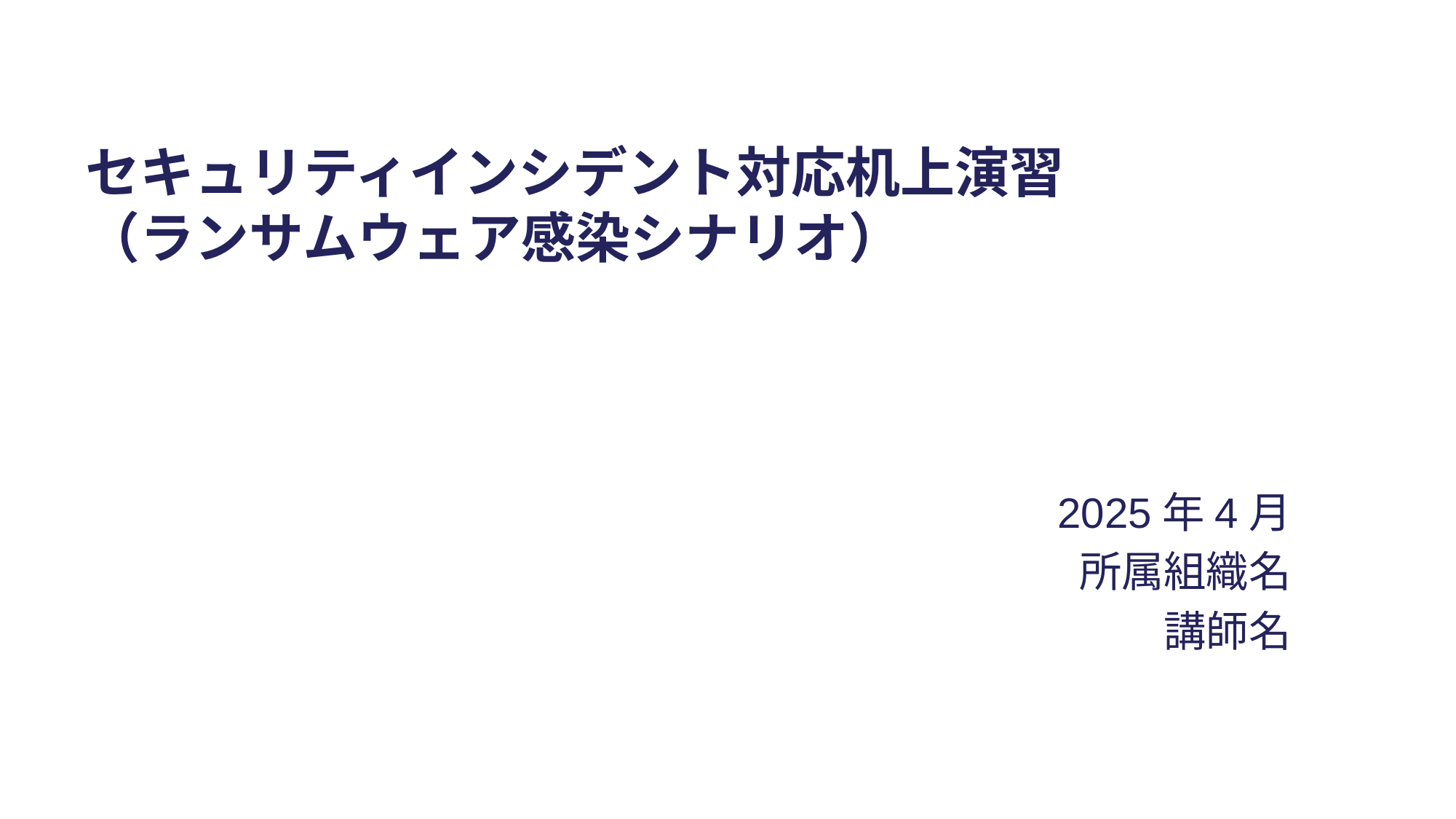

# セキュリティインシデント対応机上演習 （ランサムウェア感染シナリオ）
2025年4月
所属組織名
講師名